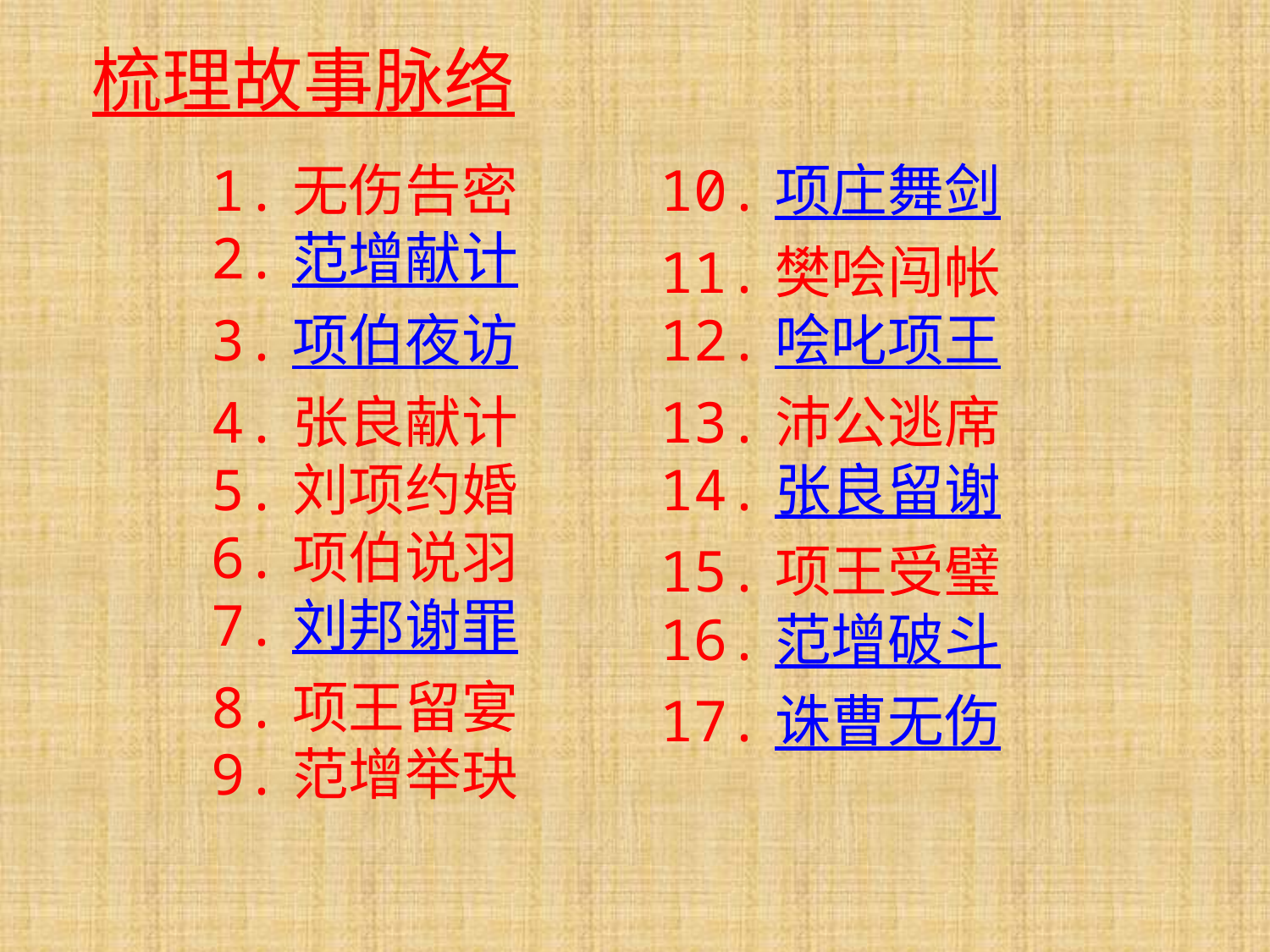

梳理故事脉络
1.无伤告密
2.范增献计
3.项伯夜访
4.张良献计
5.刘项约婚
6.项伯说羽
7.刘邦谢罪
8.项王留宴
9.范增举玦

10.项庄舞剑
11.樊哙闯帐
12.哙叱项王
13.沛公逃席
14.张良留谢
15.项王受璧
16.范增破斗
17.诛曹无伤